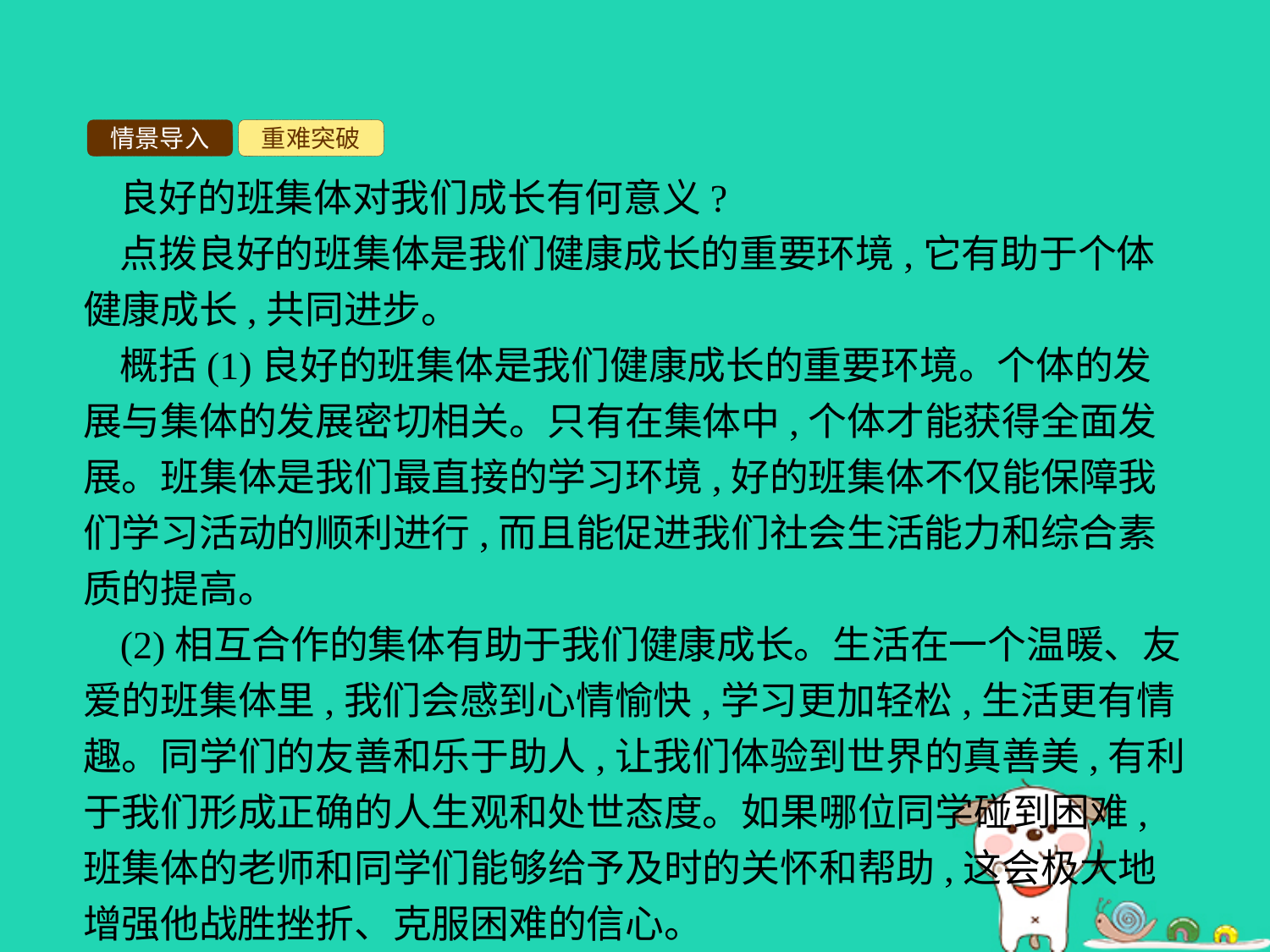

情景导入
重难突破
良好的班集体对我们成长有何意义?
点拨良好的班集体是我们健康成长的重要环境,它有助于个体健康成长,共同进步。
概括(1)良好的班集体是我们健康成长的重要环境。个体的发展与集体的发展密切相关。只有在集体中,个体才能获得全面发展。班集体是我们最直接的学习环境,好的班集体不仅能保障我们学习活动的顺利进行,而且能促进我们社会生活能力和综合素质的提高。
(2)相互合作的集体有助于我们健康成长。生活在一个温暖、友爱的班集体里,我们会感到心情愉快,学习更加轻松,生活更有情趣。同学们的友善和乐于助人,让我们体验到世界的真善美,有利于我们形成正确的人生观和处世态度。如果哪位同学碰到困难,班集体的老师和同学们能够给予及时的关怀和帮助,这会极大地增强他战胜挫折、克服困难的信心。